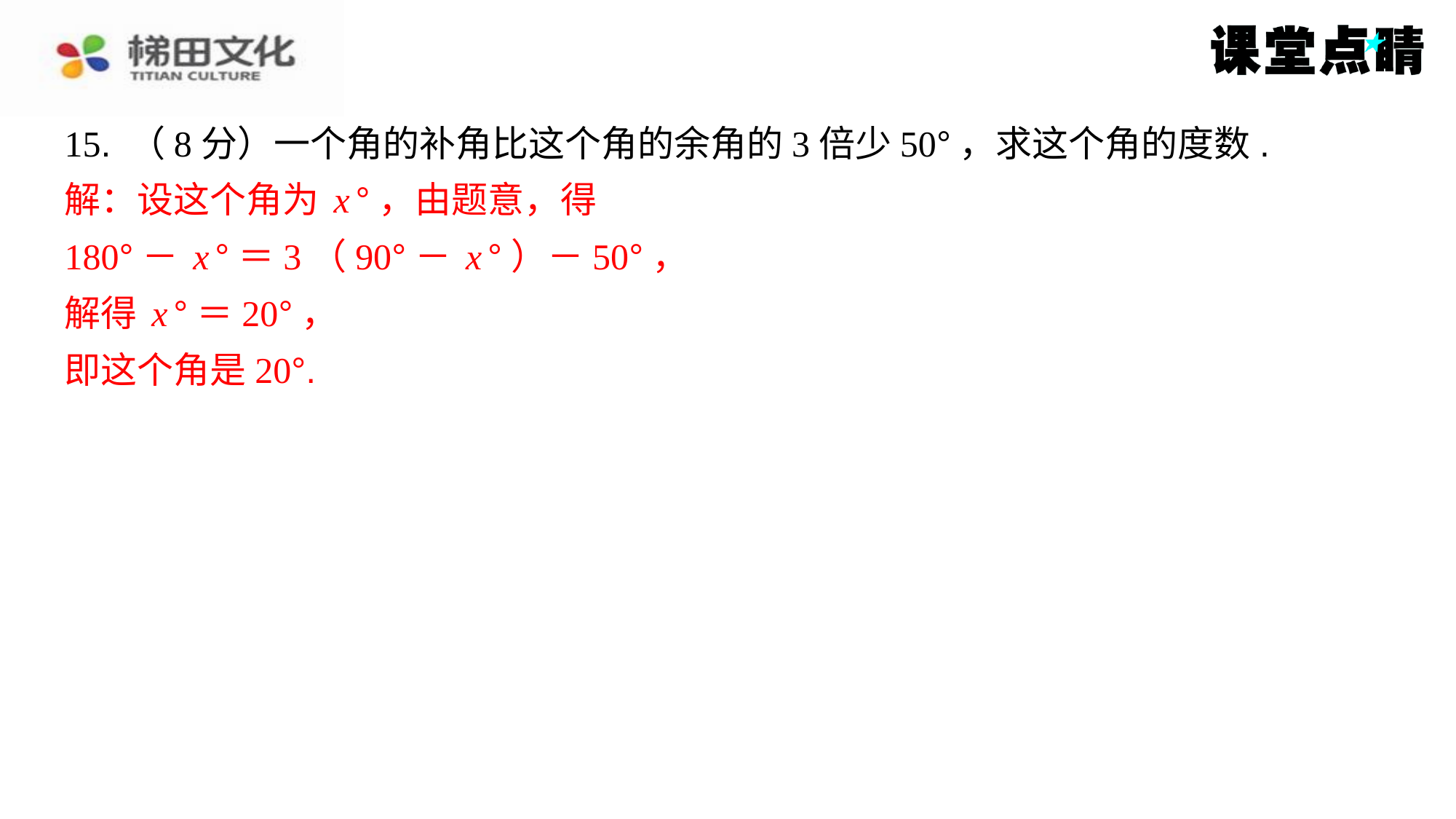

15. （8分）一个角的补角比这个角的余角的3倍少50°，求这个角的度数.
解：设这个角为x°，由题意，得
180°－x°＝3（90°－x°）－50°，
解得x°＝20°，
即这个角是20°.
解：设这个角为x°，由题意，得
180°－x°＝3（90°－x°）－50°，
解得x°＝20°，
即这个角是20°.